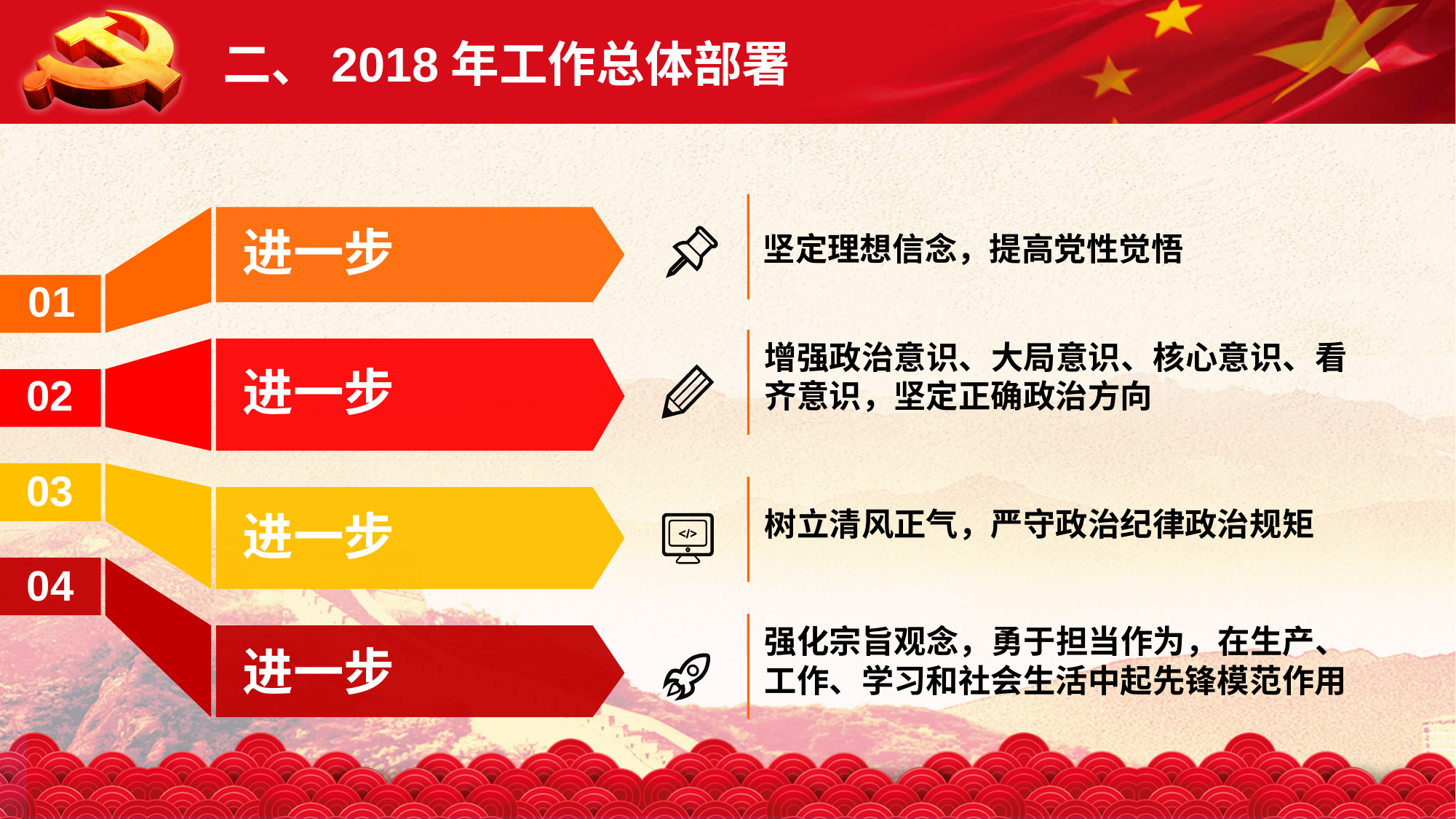

二、2018年工作总体部署

进一步

坚定理想信念，提高党性觉悟

01

增强政治意识、大局意识、核心意识、看齐意识，坚定正确政治方向

进一步
02

03

进一步
树立清风正气，严守政治纪律政治规矩

04

强化宗旨观念，勇于担当作为，在生产、工作、学习和社会生活中起先锋模范作用

进一步